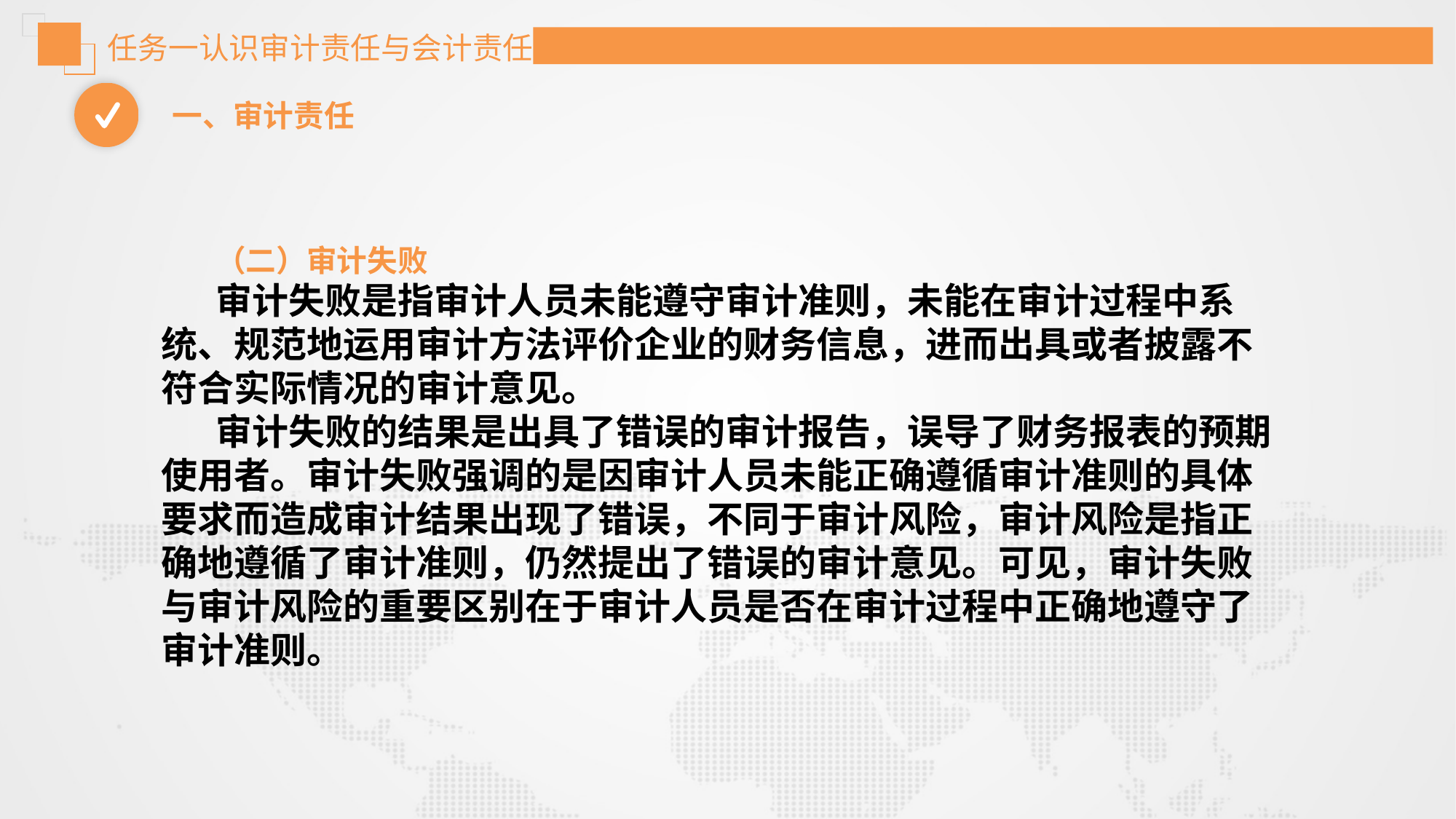

任务一认识审计责任与会计责任

一、审计责任
（二）审计失败
审计失败是指审计人员未能遵守审计准则，未能在审计过程中系统、规范地运用审计方法评价企业的财务信息，进而出具或者披露不符合实际情况的审计意见。
审计失败的结果是出具了错误的审计报告，误导了财务报表的预期使用者。审计失败强调的是因审计人员未能正确遵循审计准则的具体要求而造成审计结果出现了错误，不同于审计风险，审计风险是指正确地遵循了审计准则，仍然提出了错误的审计意见。可见，审计失败与审计风险的重要区别在于审计人员是否在审计过程中正确地遵守了审计准则。